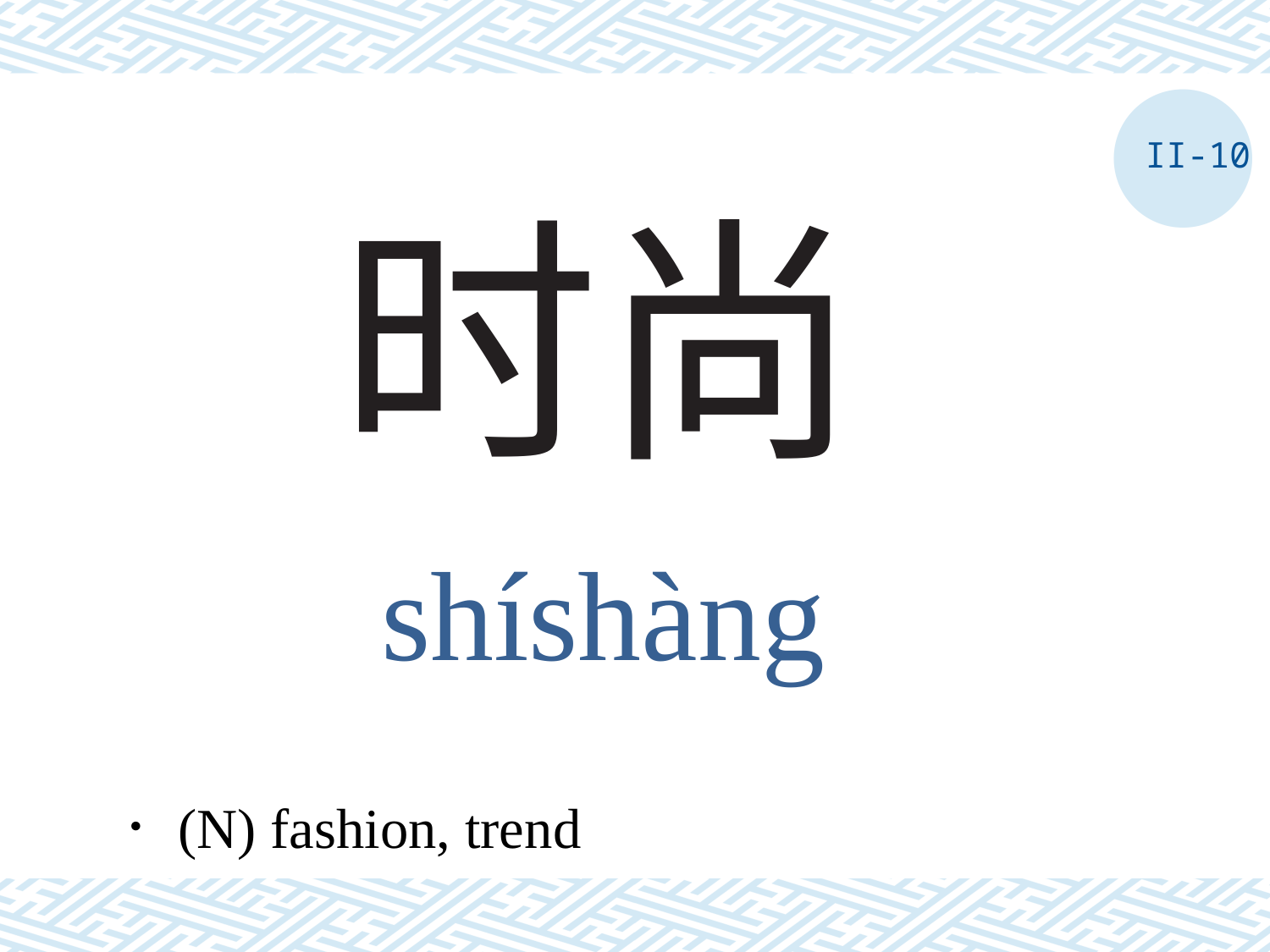

II-10

# 时尚
shíshàng
．(N) fashion, trend